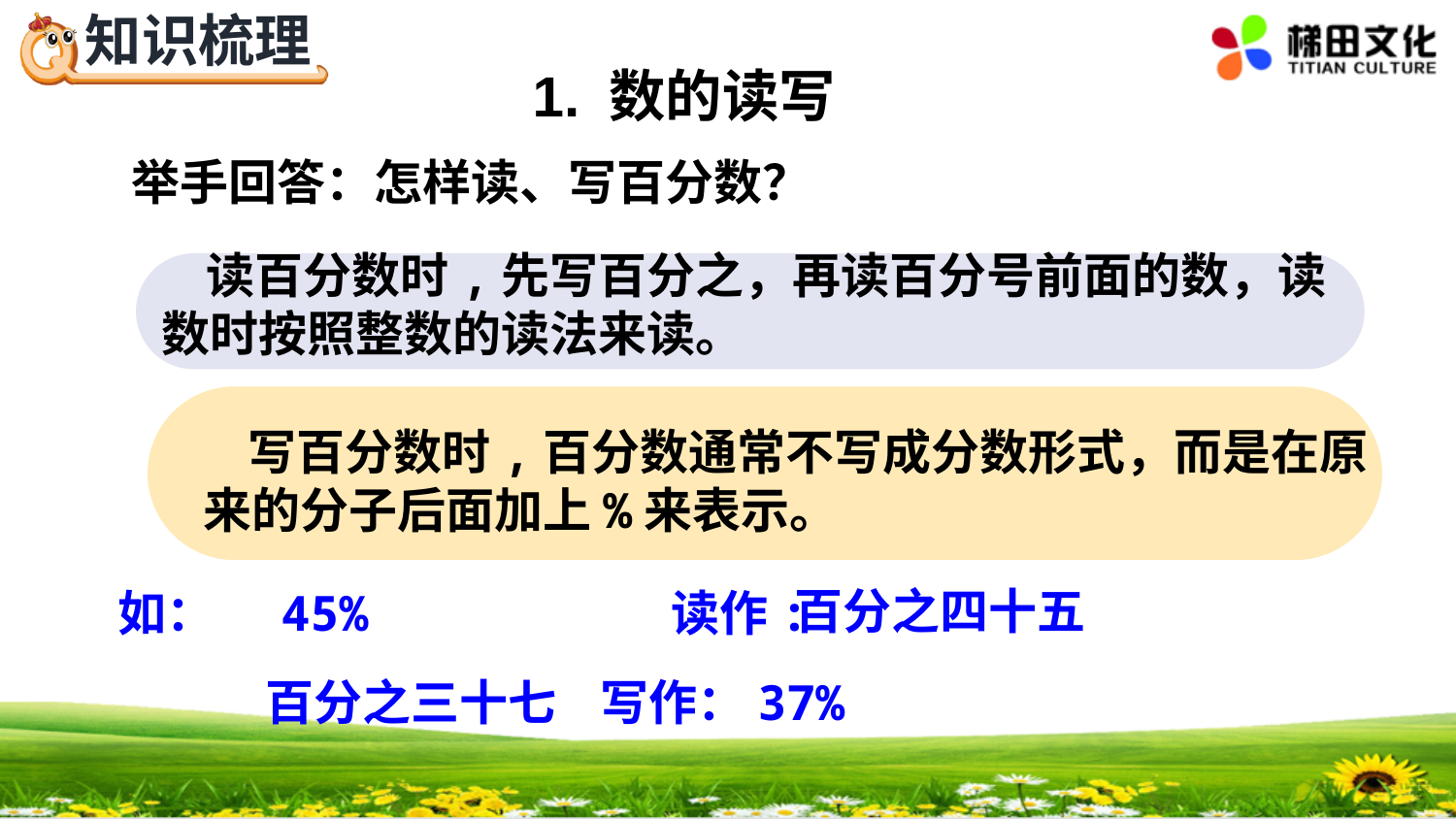

1. 数的读写
举手回答：怎样读、写百分数？
   读百分数时,先写百分之，再读百分号前面的数，读数时按照整数的读法来读。

   写百分数时,百分数通常不写成分数形式，而是在原来的分子后面加上%来表示。
百分之四十五
如：     45%          读作:
百分之三十七    写作：37%